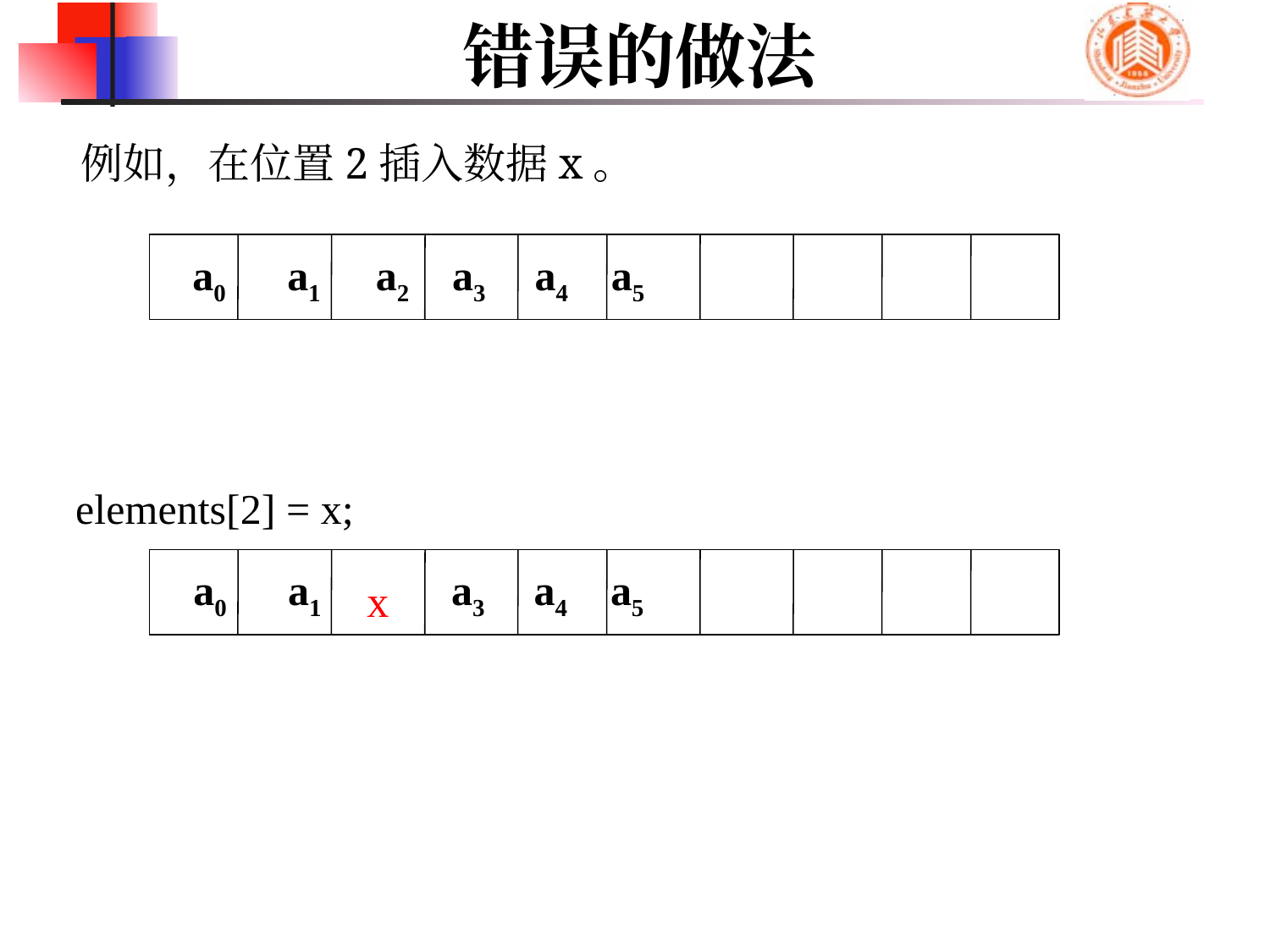

# 错误的做法
例如，在位置2插入数据x。

a0          a1         a2       a3        a4       a5

elements[2] = x;

a0          a1                   a3        a4       a5

x